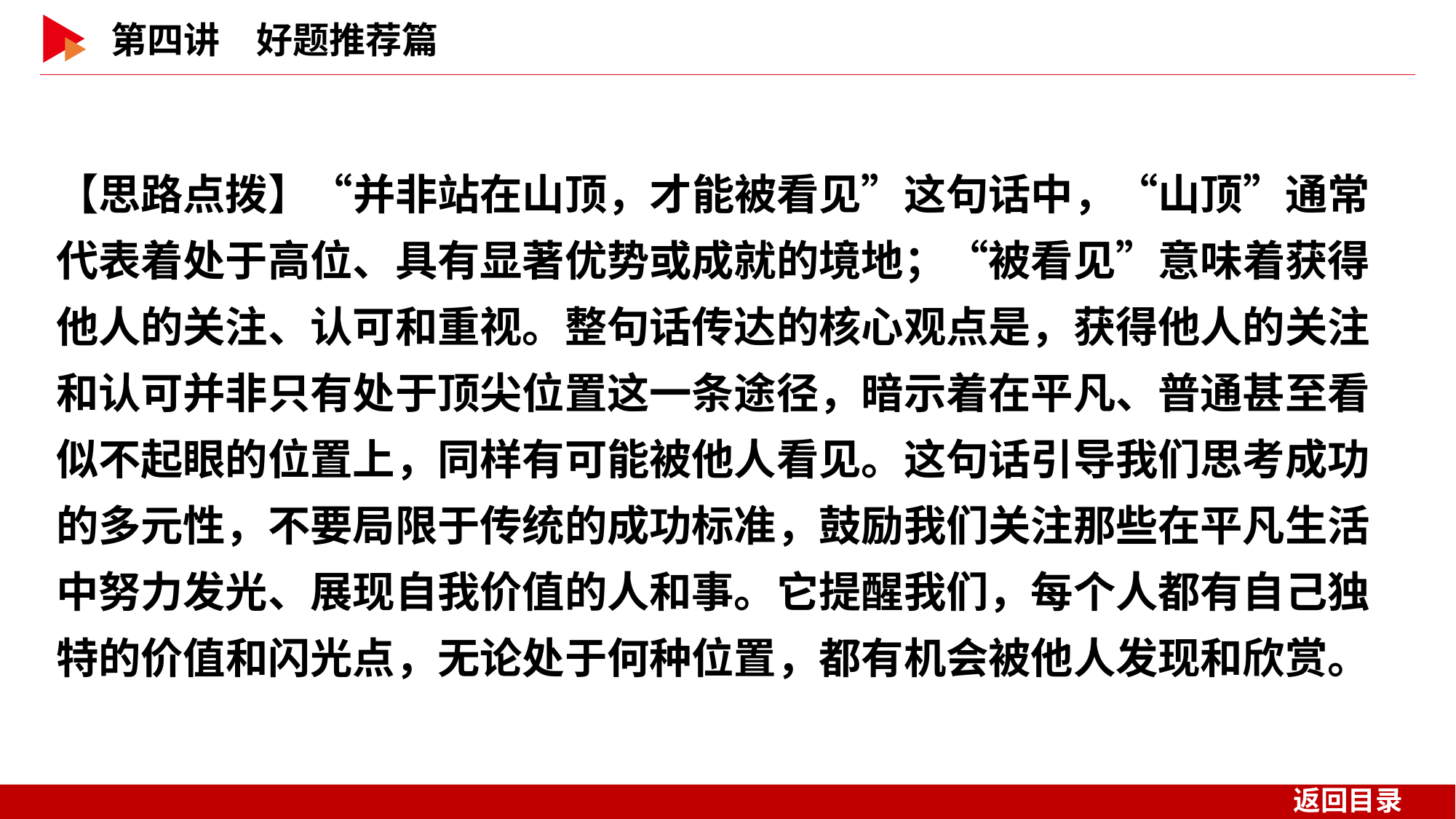

【思路点拨】“并非站在山顶，才能被看见”这句话中，“山顶”通常代表着处于高位、具有显著优势或成就的境地；“被看见”意味着获得他人的关注、认可和重视。整句话传达的核心观点是，获得他人的关注和认可并非只有处于顶尖位置这一条途径，暗示着在平凡、普通甚至看似不起眼的位置上，同样有可能被他人看见。这句话引导我们思考成功的多元性，不要局限于传统的成功标准，鼓励我们关注那些在平凡生活中努力发光、展现自我价值的人和事。它提醒我们，每个人都有自己独特的价值和闪光点，无论处于何种位置，都有机会被他人发现和欣赏。